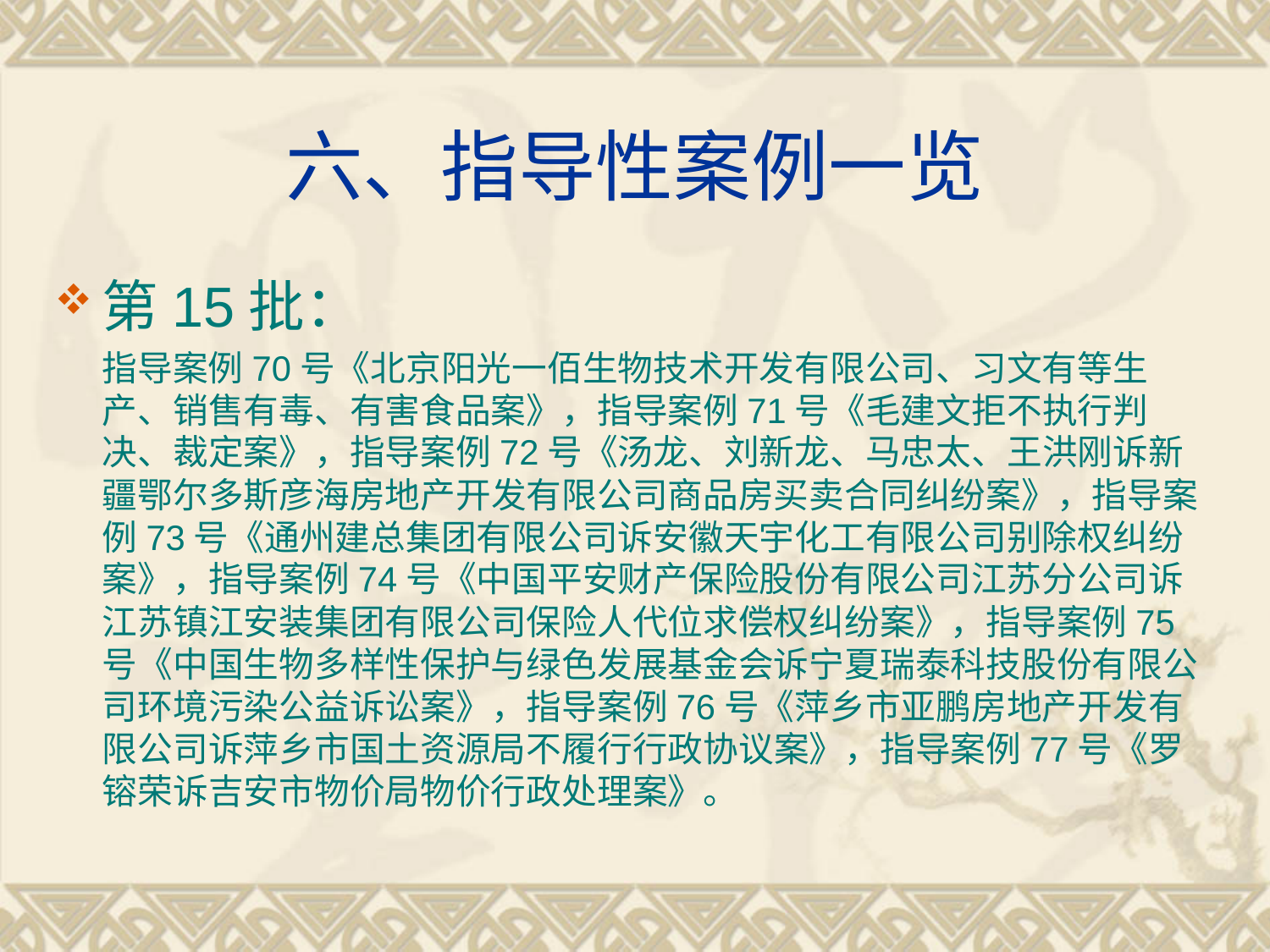

# 六、指导性案例一览
第15批：
     指导案例70号《北京阳光一佰生物技术开发有限公司、习文有等生产、销售有毒、有害食品案》，指导案例71号《毛建文拒不执行判决、裁定案》，指导案例72号《汤龙、刘新龙、马忠太、王洪刚诉新疆鄂尔多斯彦海房地产开发有限公司商品房买卖合同纠纷案》，指导案例73号《通州建总集团有限公司诉安徽天宇化工有限公司别除权纠纷案》，指导案例74号《中国平安财产保险股份有限公司江苏分公司诉江苏镇江安装集团有限公司保险人代位求偿权纠纷案》，指导案例75号《中国生物多样性保护与绿色发展基金会诉宁夏瑞泰科技股份有限公司环境污染公益诉讼案》，指导案例76号《萍乡市亚鹏房地产开发有限公司诉萍乡市国土资源局不履行行政协议案》，指导案例77号《罗镕荣诉吉安市物价局物价行政处理案》。